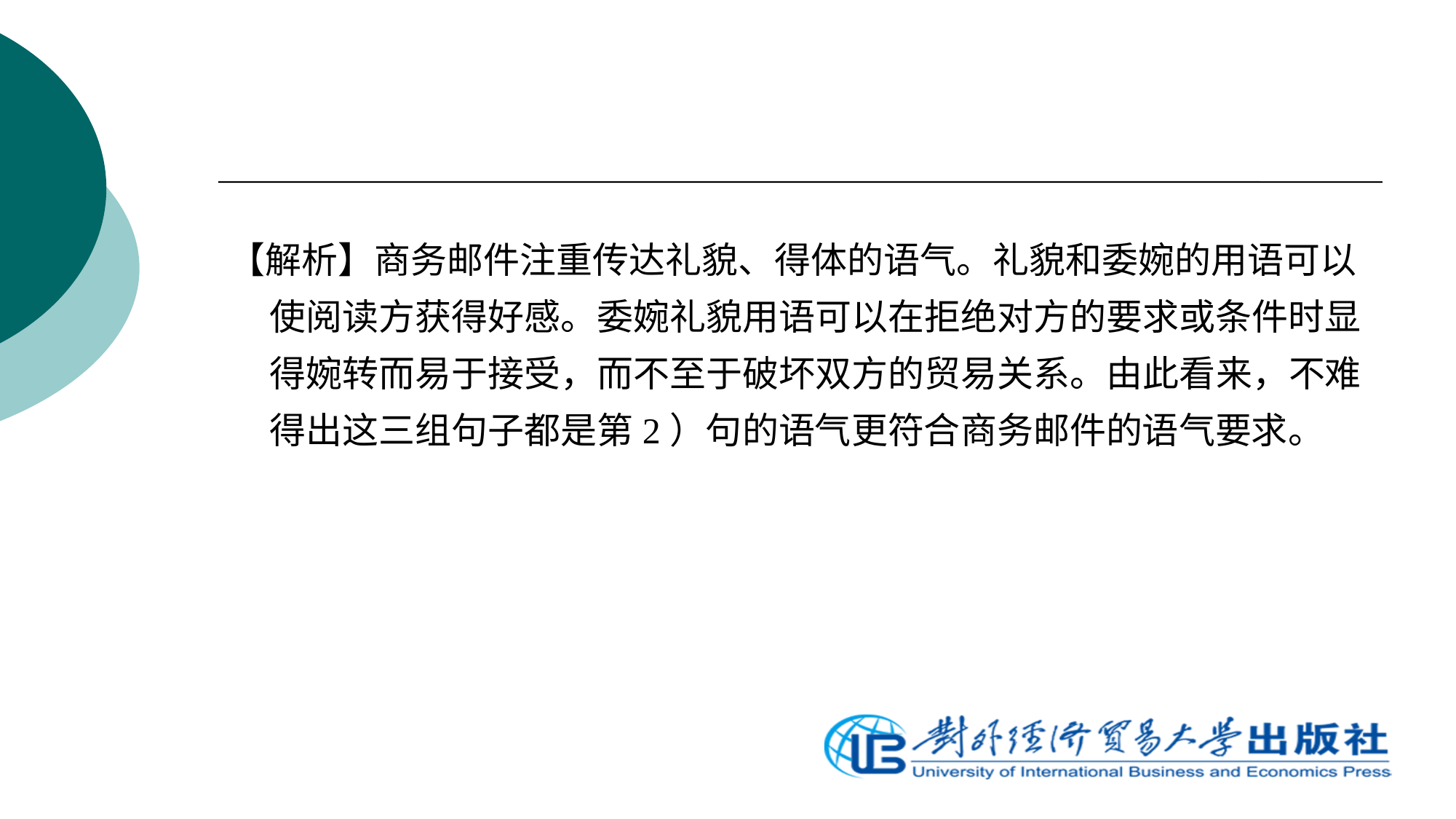

【解析】商务邮件注重传达礼貌、得体的语气。礼貌和委婉的用语可以使阅读方获得好感。委婉礼貌用语可以在拒绝对方的要求或条件时显得婉转而易于接受，而不至于破坏双方的贸易关系。由此看来，不难得出这三组句子都是第2）句的语气更符合商务邮件的语气要求。